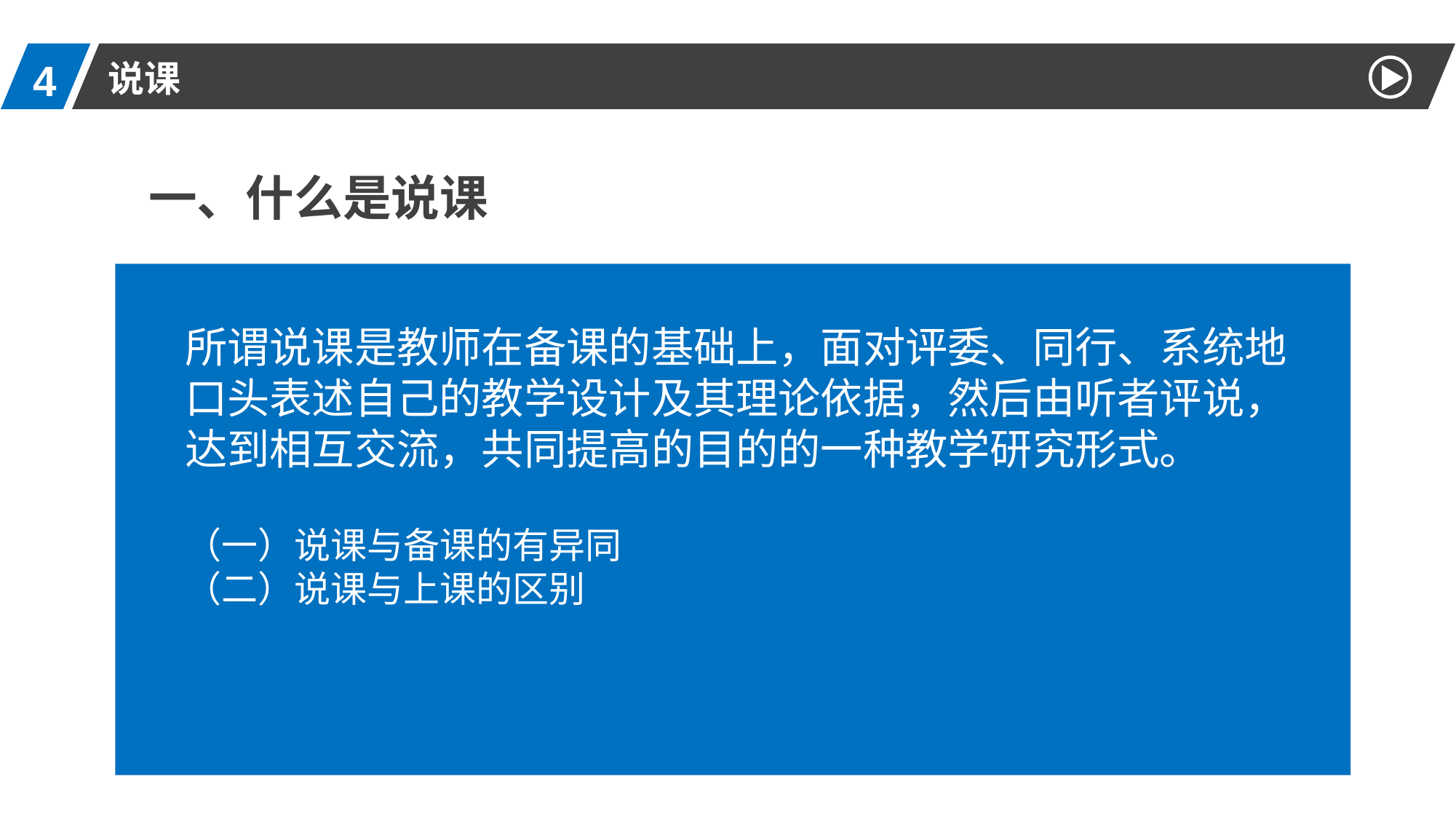

4
说课

 一、什么是说课

所谓说课是教师在备课的基础上，面对评委、同行、系统地口头表述自己的教学设计及其理论依据，然后由听者评说，达到相互交流，共同提高的目的的一种教学研究形式。
（一）说课与备课的有异同
（二）说课与上课的区别